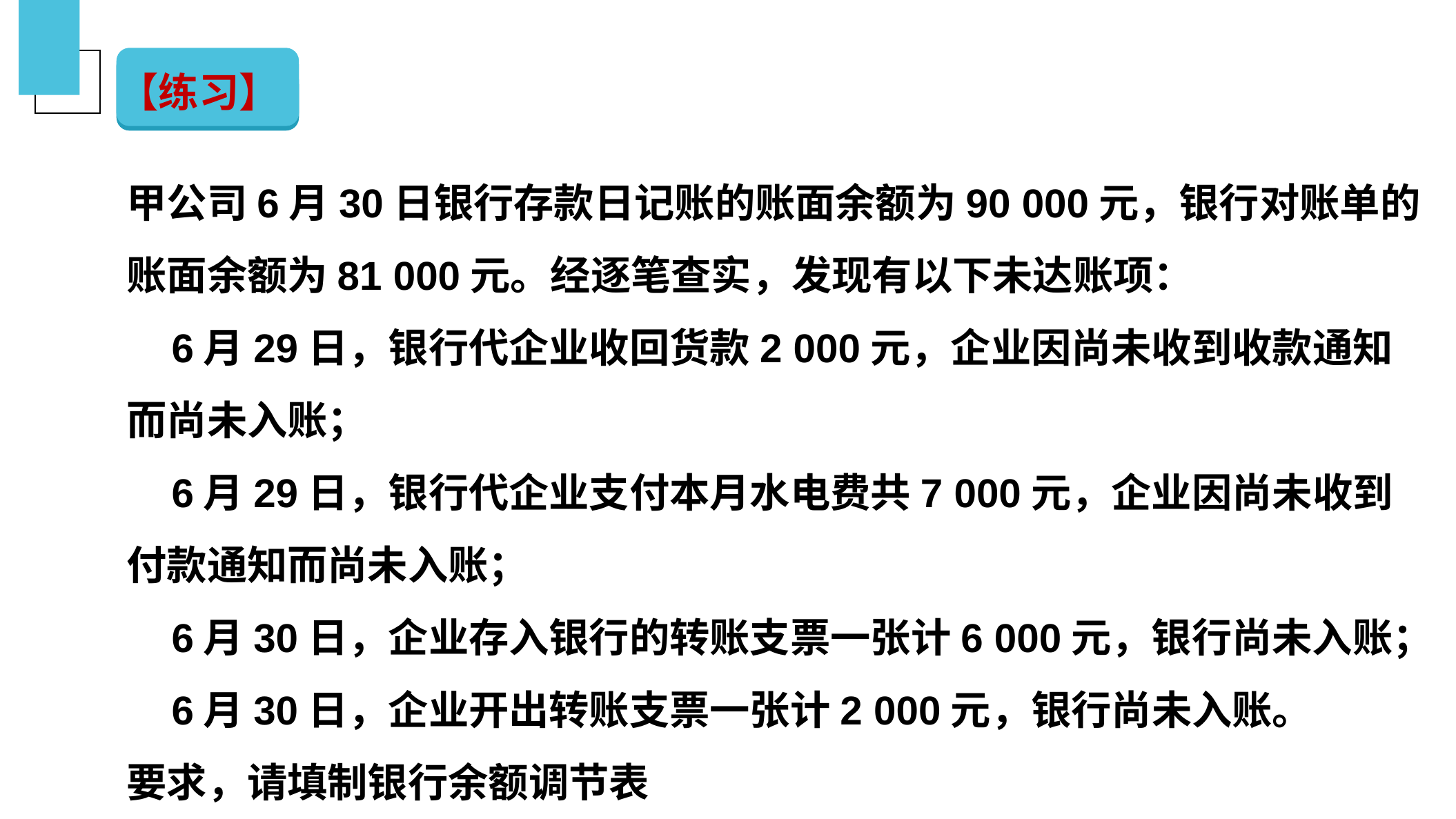

【练习】
（二）银行存款的清查
甲公司6月30日银行存款日记账的账面余额为90 000元，银行对账单的账面余额为81 000元。经逐笔查实，发现有以下未达账项：
    6月29日，银行代企业收回货款2 000元，企业因尚未收到收款通知而尚未入账；
    6月29日，银行代企业支付本月水电费共7 000元，企业因尚未收到付款通知而尚未入账；
    6月30日，企业存入银行的转账支票一张计6 000元，银行尚未入账；
    6月30日，企业开出转账支票一张计2 000元，银行尚未入账。
要求，请填制银行余额调节表